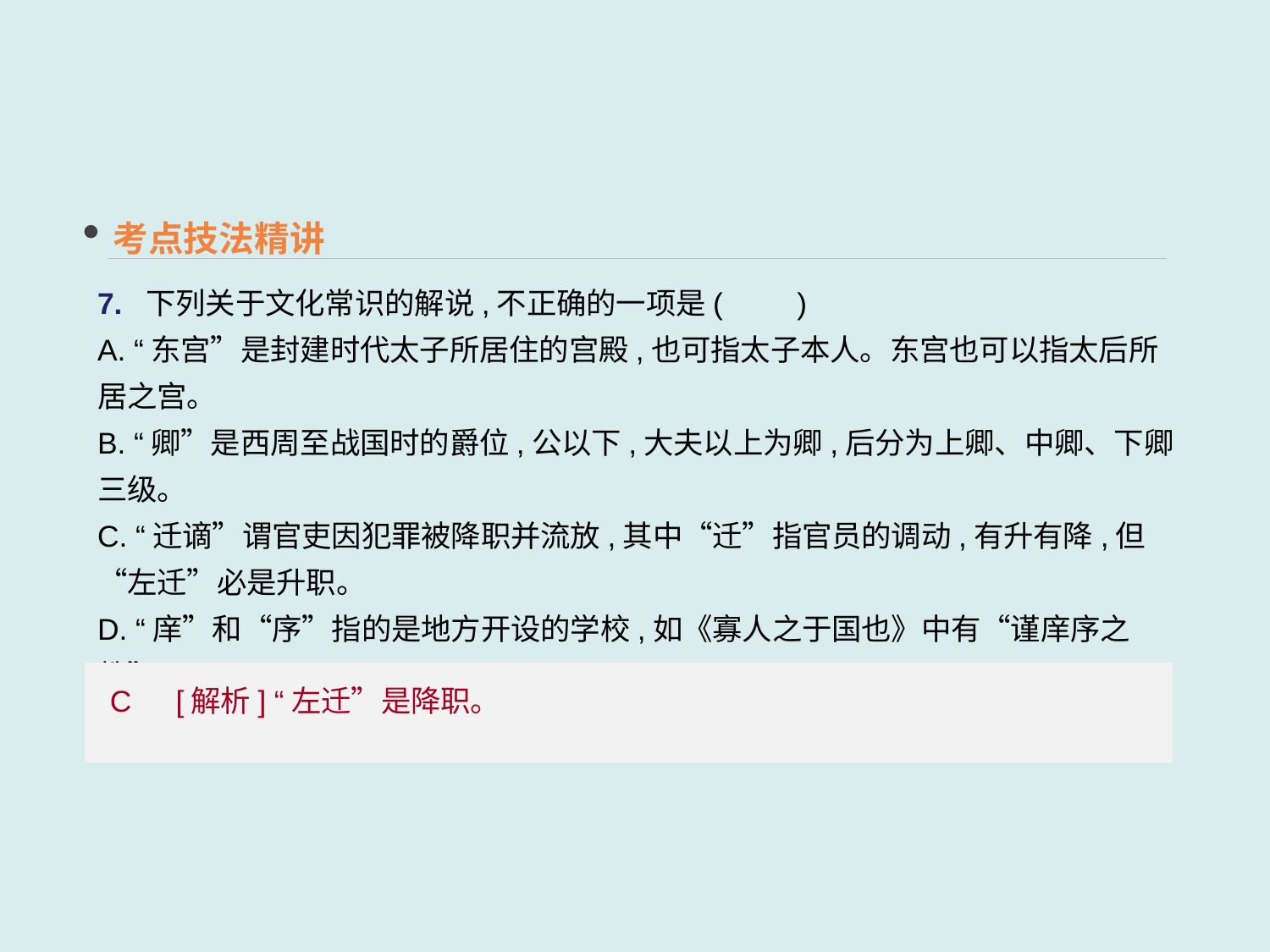

考点技法精讲

7.  下列关于文化常识的解说,不正确的一项是(　　)
A. “东宫”是封建时代太子所居住的宫殿,也可指太子本人。东宫也可以指太后所居之宫。
B. “卿”是西周至战国时的爵位,公以下,大夫以上为卿,后分为上卿、中卿、下卿三级。
C. “迁谪”谓官吏因犯罪被降职并流放,其中“迁”指官员的调动,有升有降,但“左迁”必是升职。
D. “庠”和“序”指的是地方开设的学校,如《寡人之于国也》中有“谨庠序之教”。

C　[解析] “左迁”是降职。